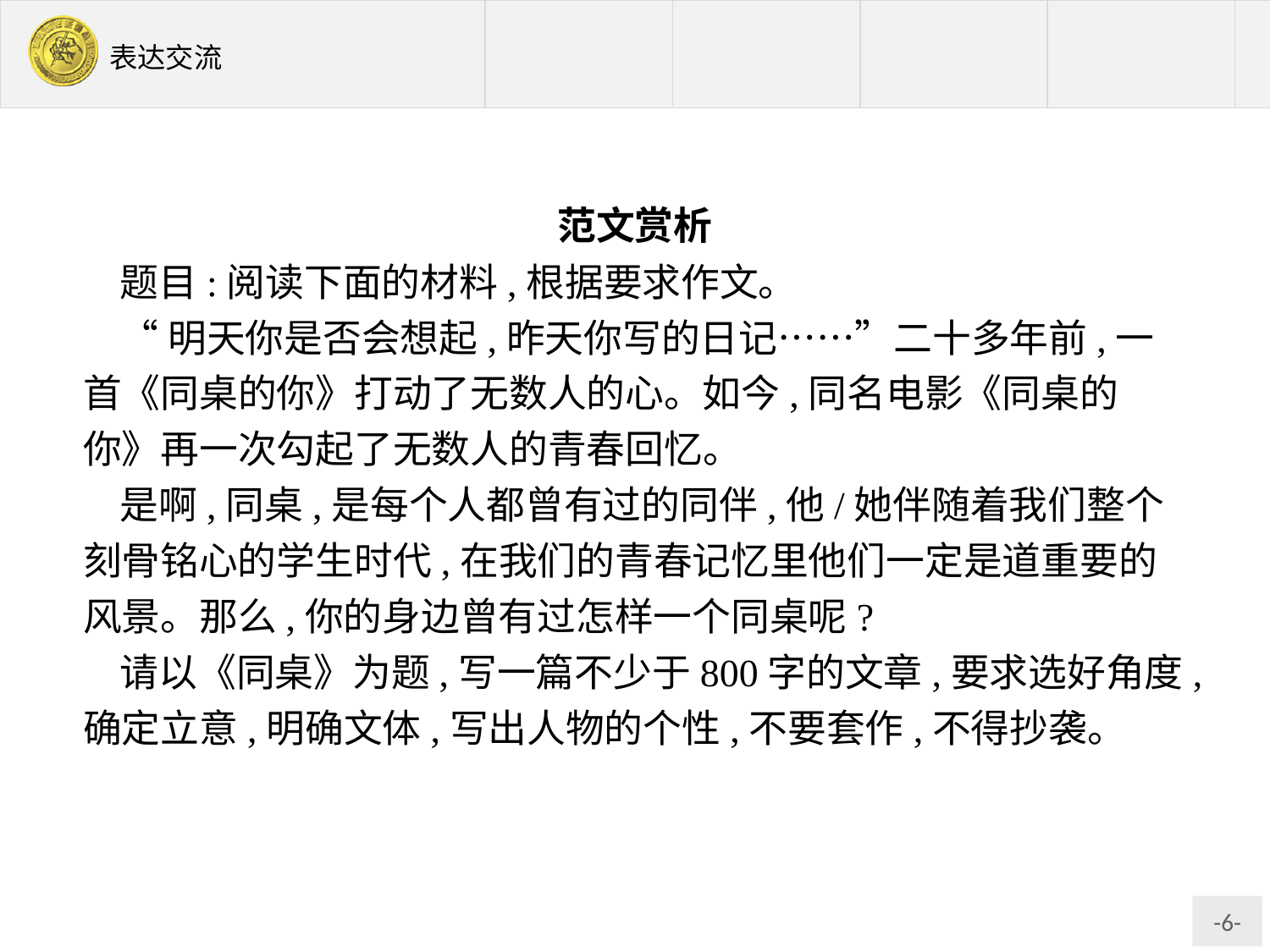

范文赏析
题目:阅读下面的材料,根据要求作文。
“明天你是否会想起,昨天你写的日记……”二十多年前,一首《同桌的你》打动了无数人的心。如今,同名电影《同桌的你》再一次勾起了无数人的青春回忆。
是啊,同桌,是每个人都曾有过的同伴,他/她伴随着我们整个刻骨铭心的学生时代,在我们的青春记忆里他们一定是道重要的风景。那么,你的身边曾有过怎样一个同桌呢?
请以《同桌》为题,写一篇不少于800字的文章,要求选好角度,确定立意,明确文体,写出人物的个性,不要套作,不得抄袭。